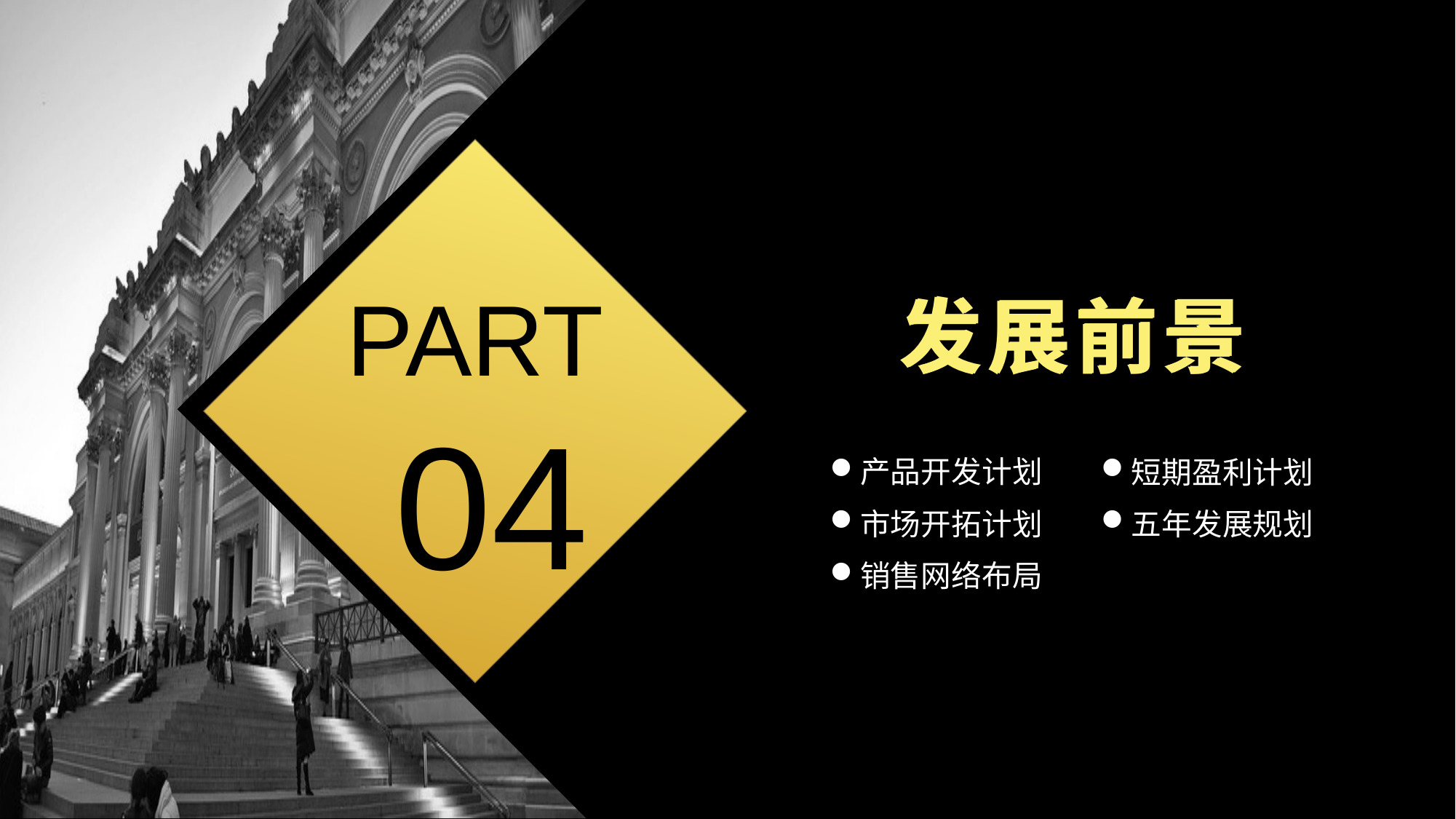

PART
 04
发展前景
发展前景
产品开发计划
短期盈利计划
市场开拓计划
五年发展规划
销售网络布局